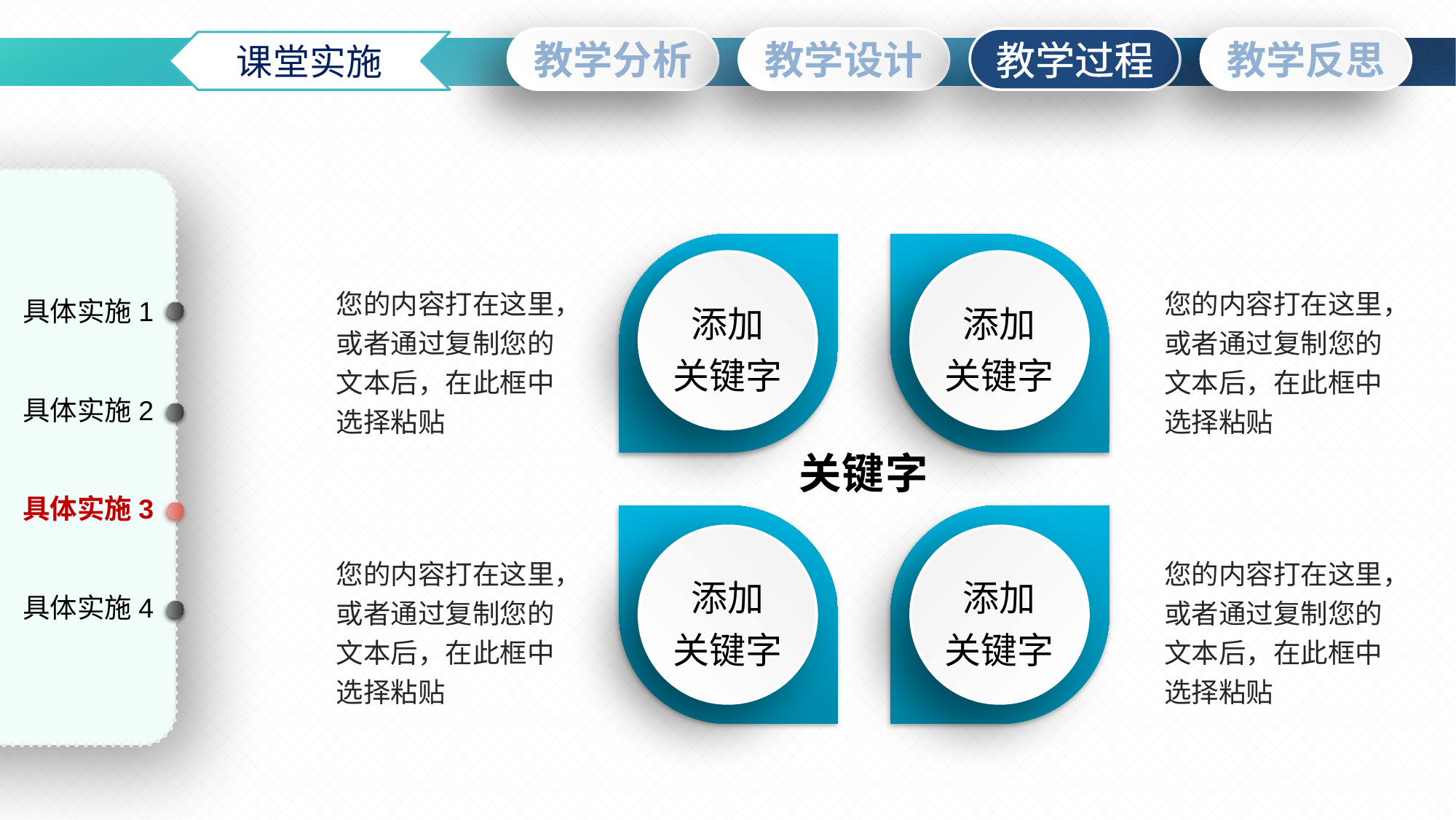

课堂实施

添加
关键字

添加
关键字
您的内容打在这里，或者通过复制您的文本后，在此框中选择粘贴
您的内容打在这里，或者通过复制您的文本后，在此框中选择粘贴
具体实施1

具体实施2

关键字
具体实施3

添加
关键字

添加
关键字
您的内容打在这里，或者通过复制您的文本后，在此框中选择粘贴
您的内容打在这里，或者通过复制您的文本后，在此框中选择粘贴
具体实施4